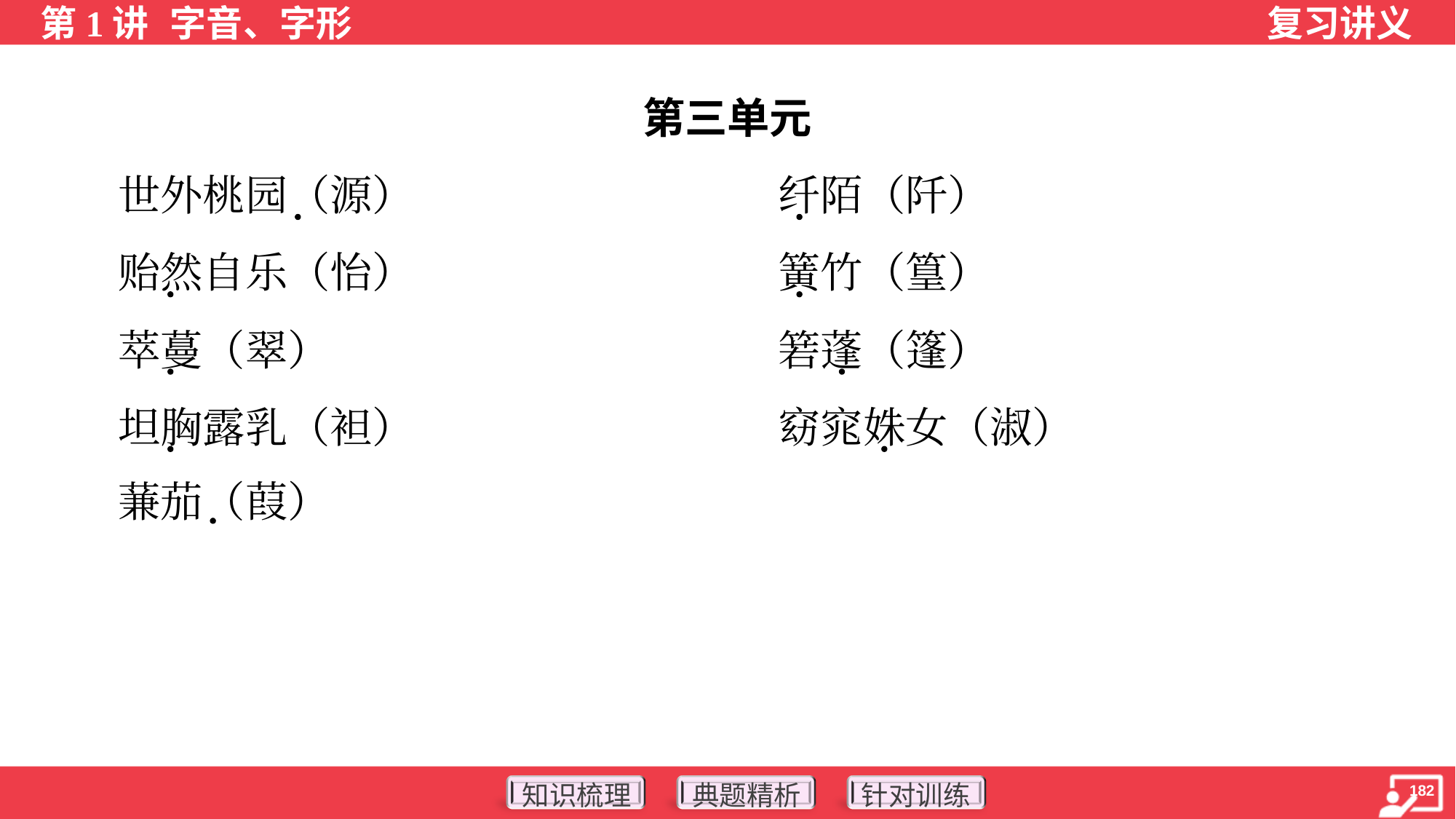

第三单元
    世外桃园（源）	纤陌（阡）
    贻然自乐（怡）	簧竹（篁）
    萃蔓（翠）	箬蓬（篷）
    坦胸露乳（袒）	窈窕姝女（淑）
    蒹茄（葭）